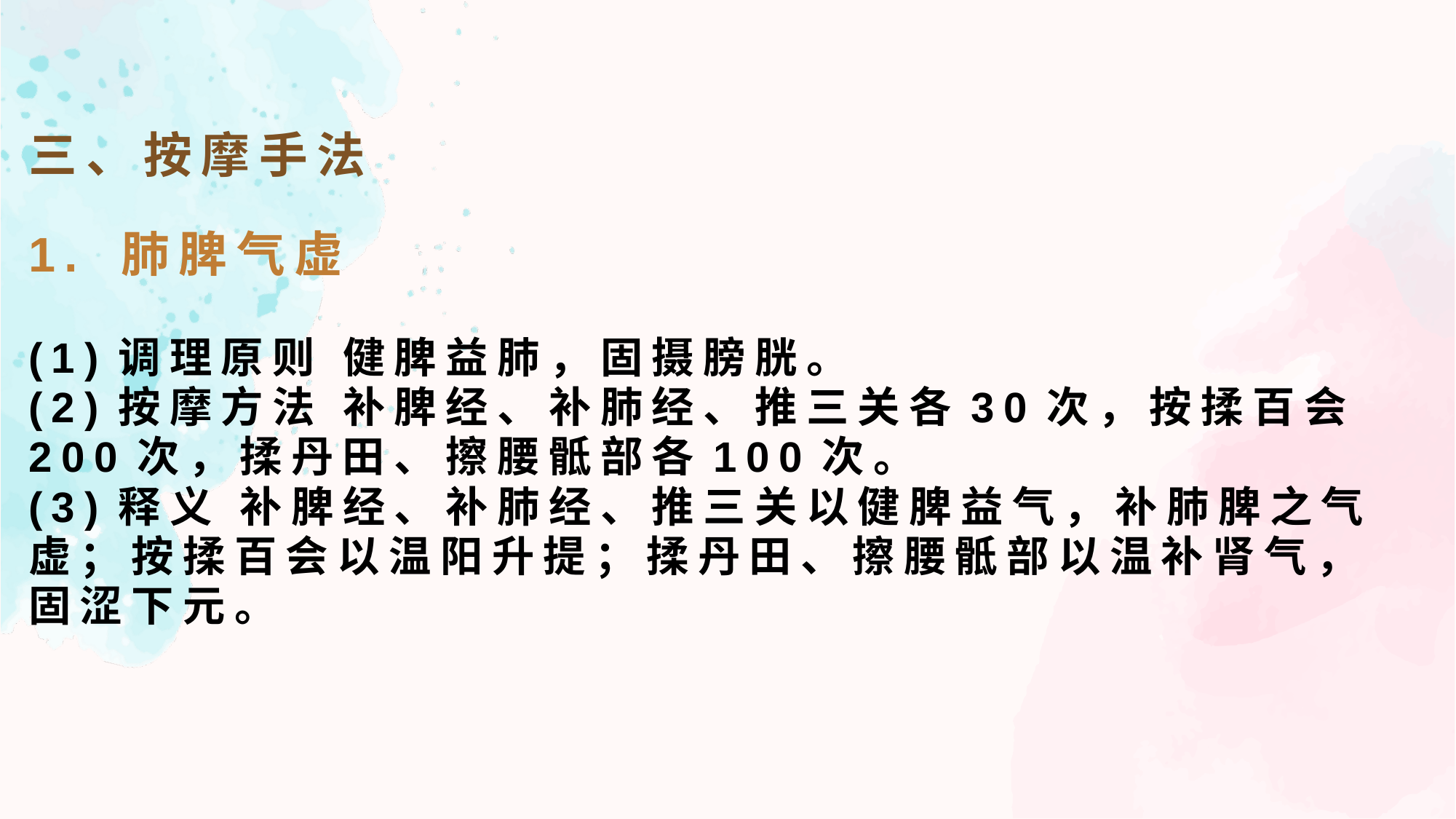

三、按摩手法

1. 肺脾气虚

(1)调理原则 健脾益肺，固摄膀胱。
(2)按摩方法 补脾经、补肺经、推三关各30次，按揉百会200次，揉丹田、擦腰骶部各100次。
(3)释义 补脾经、补肺经、推三关以健脾益气，补肺脾之气虚；按揉百会以温阳升提；揉丹田、擦腰骶部以温补肾气，固涩下元。